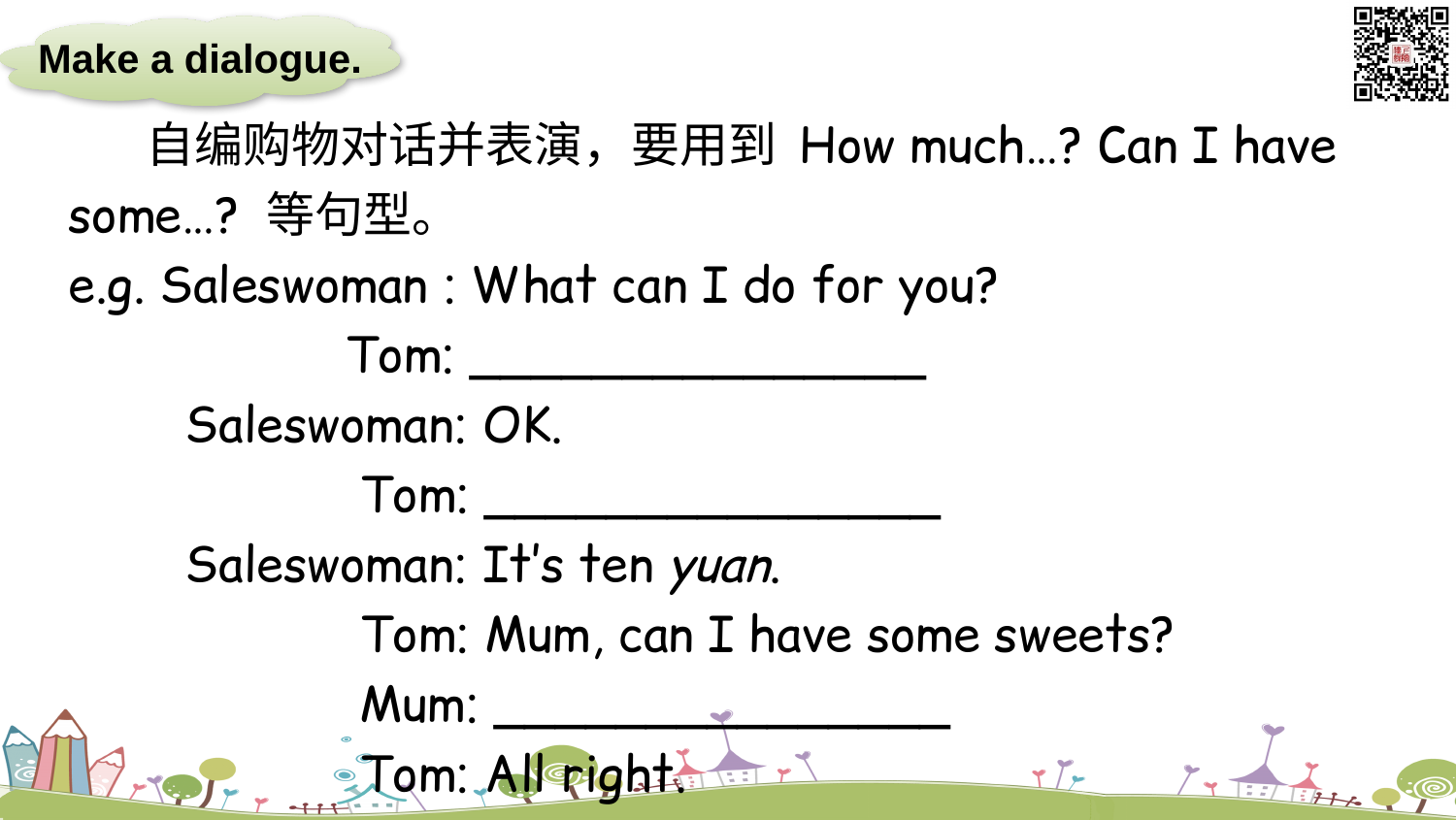

Make a dialogue.
      自编购物对话并表演，要用到 How much…? Can I have some…? 等句型。
e.g. Saleswoman : What can I do for you?
                   Tom: _______________
        Saleswoman: OK.
                    Tom: _______________
        Saleswoman: It’s ten yuan.
                    Tom: Mum, can I have some sweets?
                    Mum: _______________
                    Tom: All right.